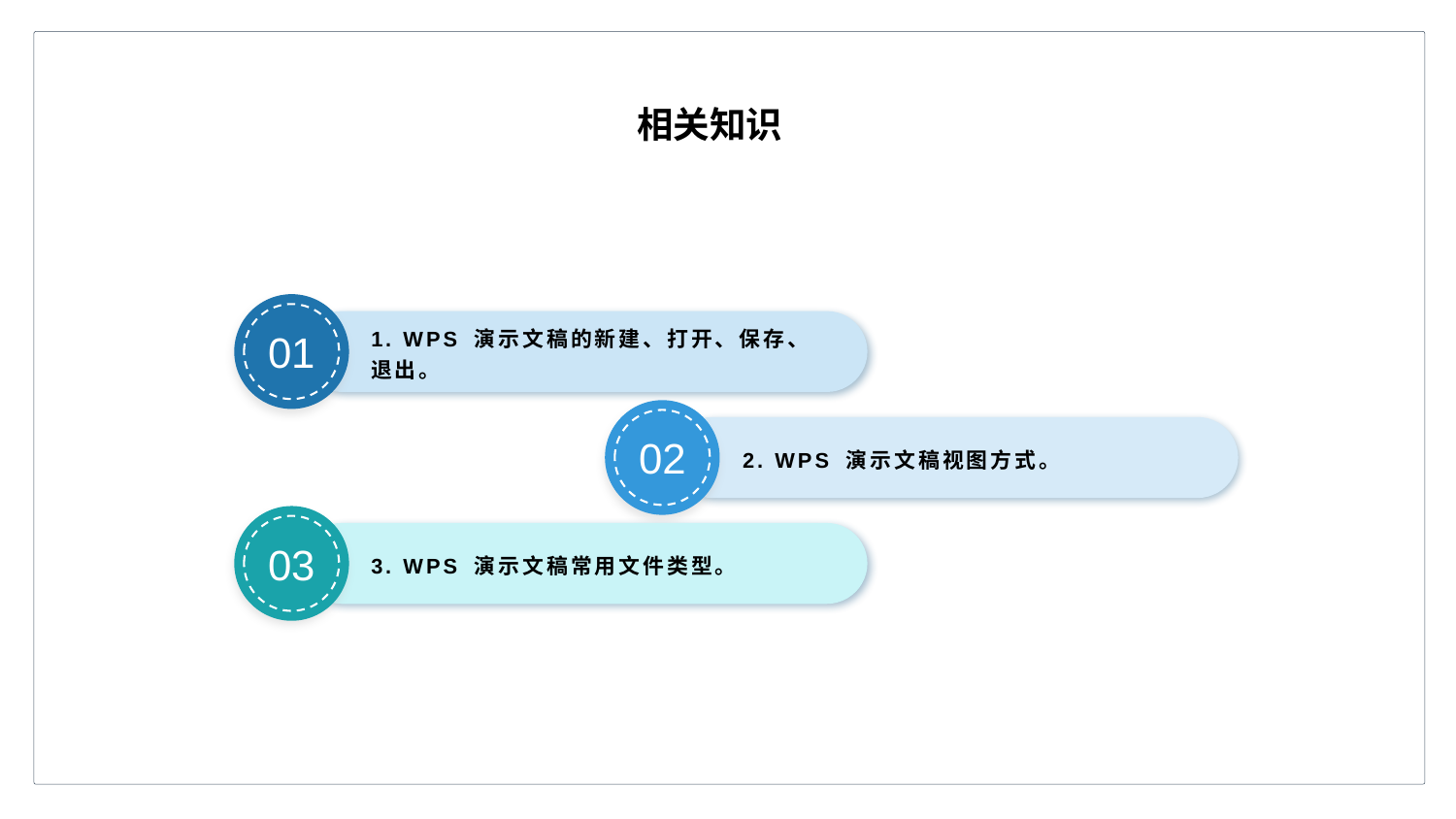

相关知识

01

1. WPS 演示文稿的新建、打开、保存、退出。

02

2. WPS 演示文稿视图方式。

03

3. WPS 演示文稿常用文件类型。